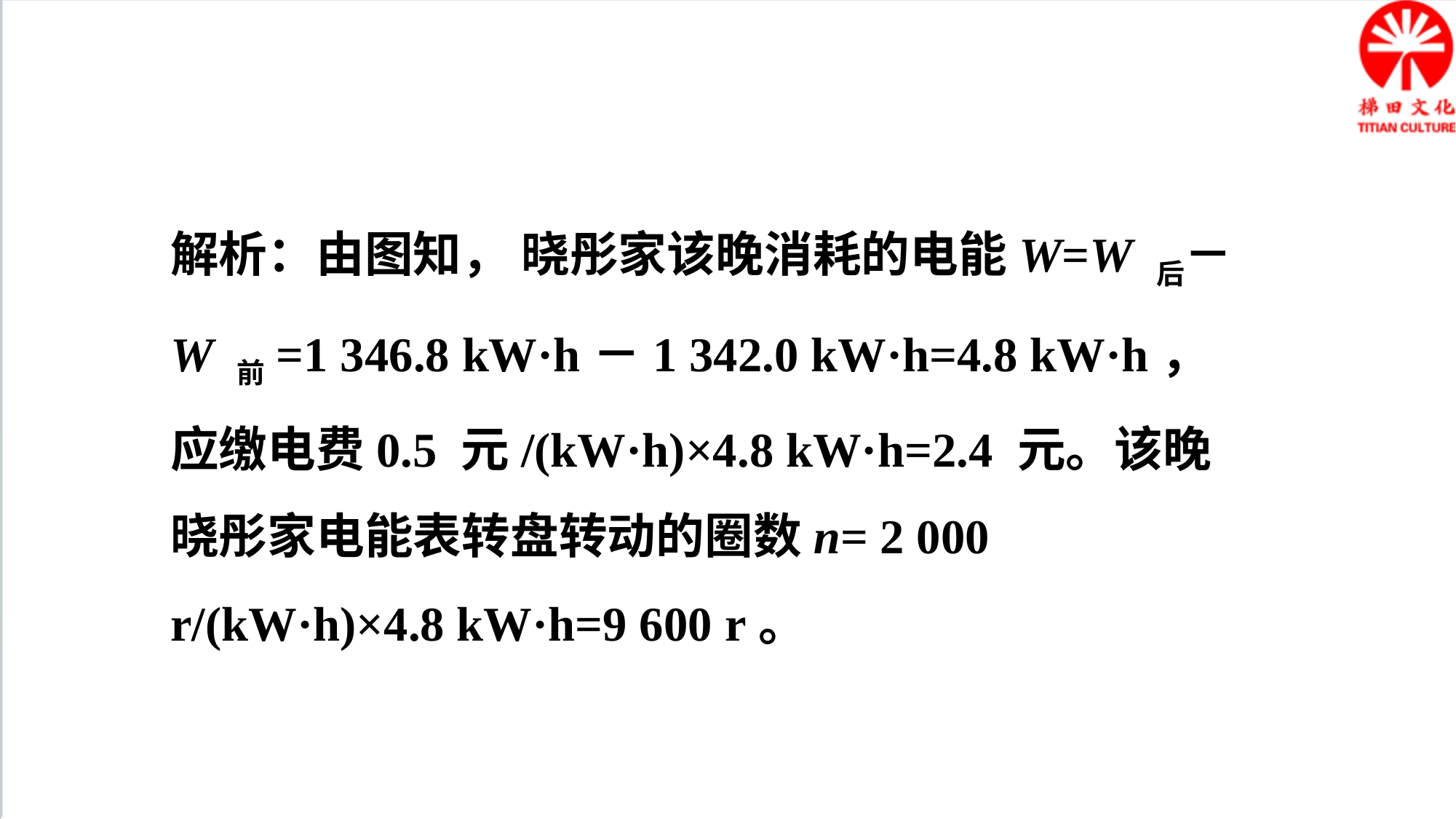

解析：由图知， 晓彤家该晚消耗的电能W=W 后－
W 前=1 346.8 kW·h－1 342.0 kW·h=4.8 kW·h， 应缴电费0.5 元/(kW·h)×4.8 kW·h=2.4 元。该晚晓彤家电能表转盘转动的圈数n= 2 000 r/(kW·h)×4.8 kW·h=9 600 r。